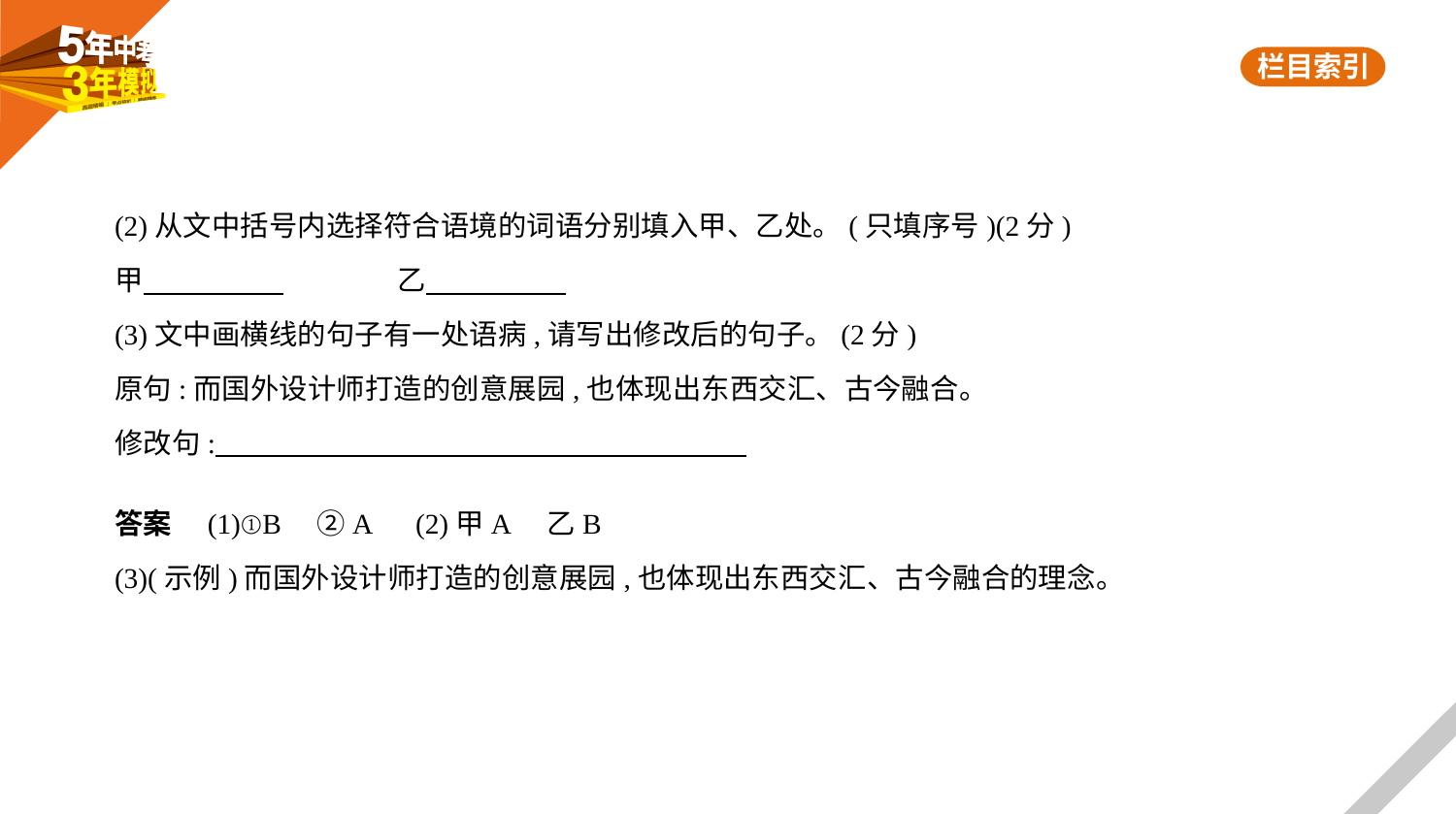

(2)从文中括号内选择符合语境的词语分别填入甲、乙处。(只填序号)(2分)
甲　　　　    　　　　乙
(3)文中画横线的句子有一处语病,请写出修改后的句子。(2分)
原句:而国外设计师打造的创意展园,也体现出东西交汇、古今融合。
修改句:
答案　(1)①B　②A　(2)甲A　乙B
(3)(示例)而国外设计师打造的创意展园,也体现出东西交汇、古今融合的理念。